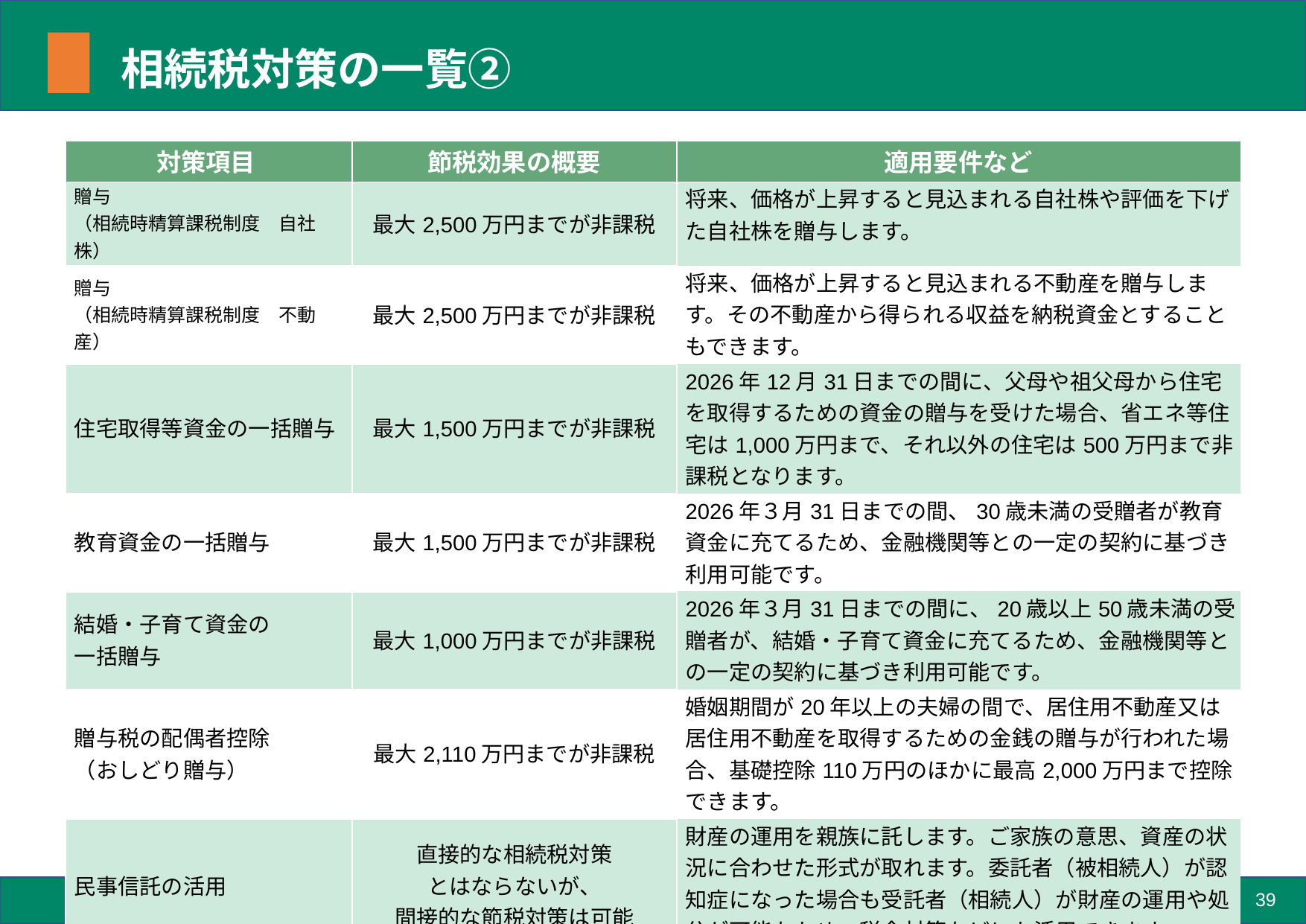

# 相続税対策の一覧②
| 対策項目 | 節税効果の概要 | 適用要件など |
| --- | --- | --- |
| 贈与 （相続時精算課税制度　自社株） | 最大2,500万円までが非課税 | 将来、価格が上昇すると見込まれる自社株や評価を下げた自社株を贈与します。 |
| 贈与 （相続時精算課税制度　不動産） | 最大2,500万円までが非課税 | 将来、価格が上昇すると見込まれる不動産を贈与します。その不動産から得られる収益を納税資金とすることもできます。 |
| 住宅取得等資金の一括贈与 | 最大1,500万円までが非課税 | 2026年12月31日までの間に、父母や祖父母から住宅を取得するための資金の贈与を受けた場合、省エネ等住宅は1,000万円まで、それ以外の住宅は500万円まで非課税となります。 |
| 教育資金の一括贈与 | 最大1,500万円までが非課税 | 2026年３月31日までの間、30歳未満の受贈者が教育資金に充てるため、金融機関等との一定の契約に基づき利用可能です。 |
| 結婚・子育て資金の 一括贈与 | 最大1,000万円までが非課税 | 2026年３月31日までの間に、20歳以上50歳未満の受贈者が、結婚・子育て資金に充てるため、金融機関等との一定の契約に基づき利用可能です。 |
| 贈与税の配偶者控除 （おしどり贈与） | 最大2,110万円までが非課税 | 婚姻期間が20年以上の夫婦の間で、居住用不動産又は居住用不動産を取得するための金銭の贈与が行われた場合、基礎控除110万円のほかに最高2,000万円まで控除できます。 |
| 民事信託の活用 | 直接的な相続税対策 とはならないが、 間接的な節税対策は可能 | 財産の運用を親族に託します。ご家族の意思、資産の状況に合わせた形式が取れます。委託者（被相続人）が認知症になった場合も受託者（相続人）が財産の運用や処分が可能なため、税金対策などにも活用できます。 |